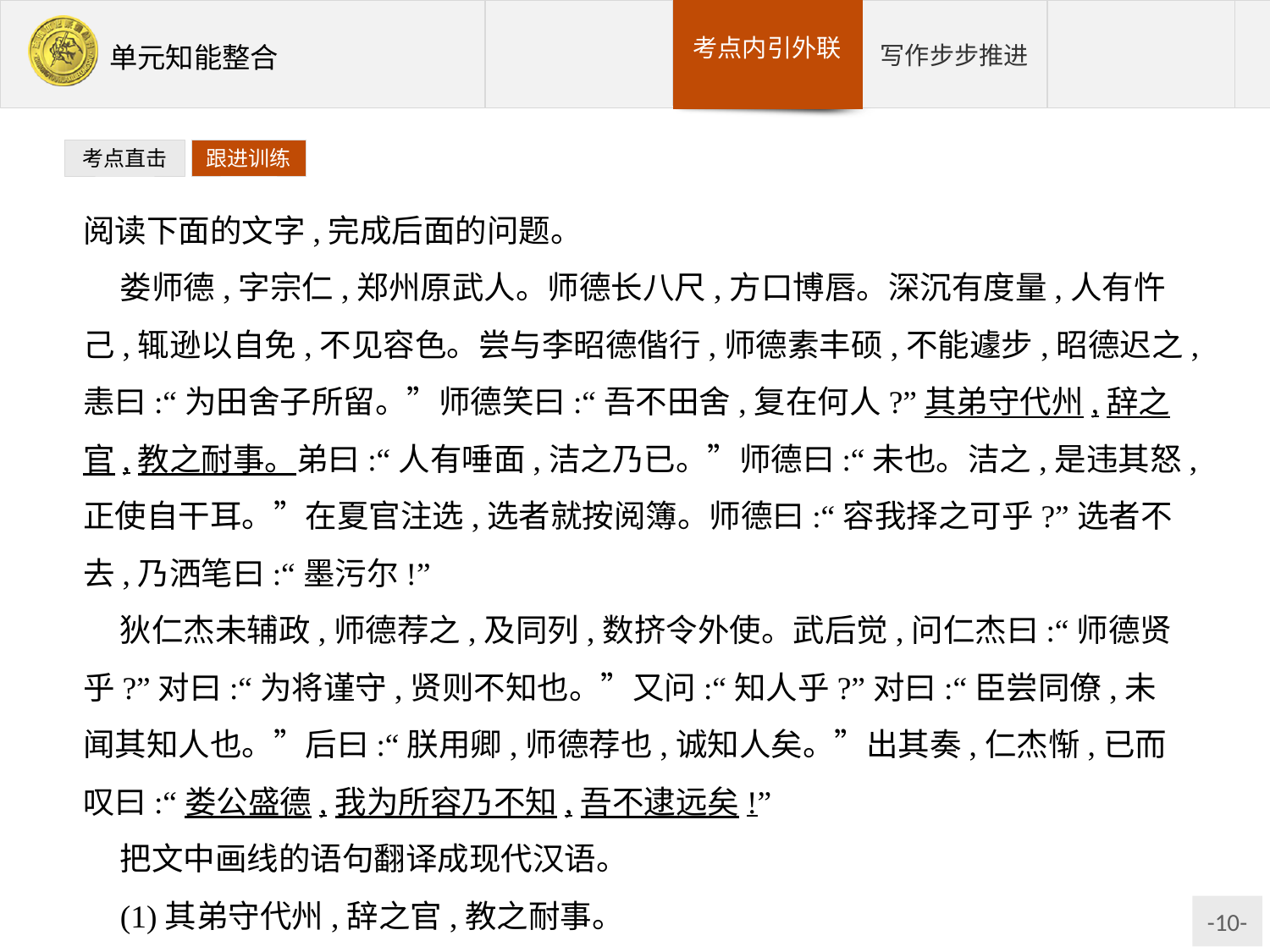

考点直击
跟进训练
阅读下面的文字,完成后面的问题。
娄师德,字宗仁,郑州原武人。师德长八尺,方口博唇。深沉有度量,人有忤己,辄逊以自免,不见容色。尝与李昭德偕行,师德素丰硕,不能遽步,昭德迟之,恚曰:“为田舍子所留。”师德笑曰:“吾不田舍,复在何人?”其弟守代州,辞之官,教之耐事。弟曰:“人有唾面,洁之乃已。”师德曰:“未也。洁之,是违其怒,正使自干耳。”在夏官注选,选者就按阅簿。师德曰:“容我择之可乎?”选者不去,乃洒笔曰:“墨污尔!”
狄仁杰未辅政,师德荐之,及同列,数挤令外使。武后觉,问仁杰曰:“师德贤乎?”对曰:“为将谨守,贤则不知也。”又问:“知人乎?”对曰:“臣尝同僚,未闻其知人也。”后曰:“朕用卿,师德荐也,诚知人矣。”出其奏,仁杰惭,已而叹曰:“娄公盛德,我为所容乃不知,吾不逮远矣!”
把文中画线的语句翻译成现代汉语。
(1)其弟守代州,辞之官,教之耐事。
(2)娄公盛德,我为所容乃不知,吾不逮远矣!